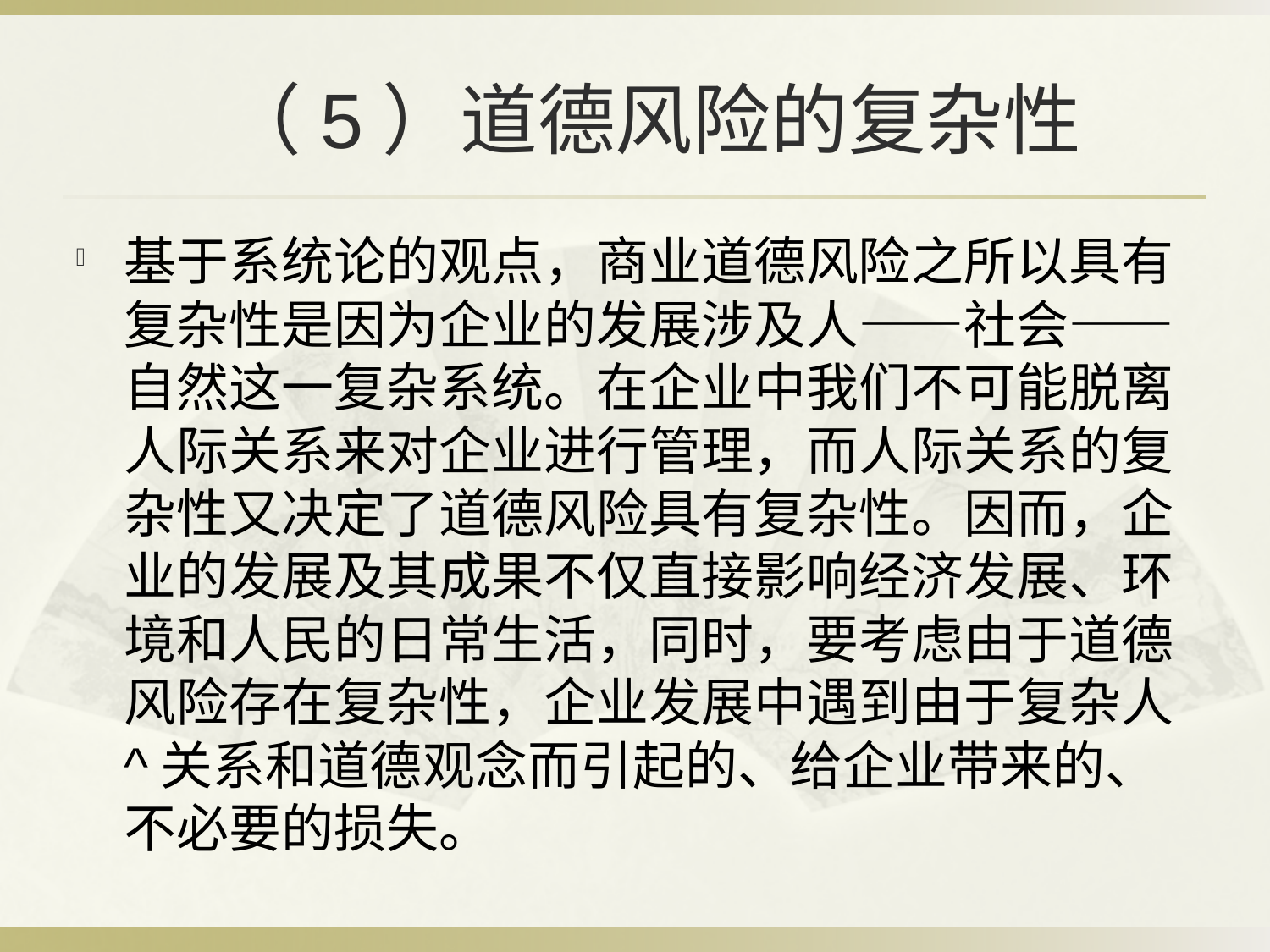

# （5）道德风险的复杂性
基于系统论的观点，商业道德风险之所以具有复杂性是因为企业的发展涉及人——社会——自然这一复杂系统。在企业中我们不可能脱离人际关系来对企业进行管理，而人际关系的复杂性又决定了道德风险具有复杂性。因而，企业的发展及其成果不仅直接影响经济发展、环境和人民的日常生活，同时，要考虑由于道德风险存在复杂性，企业发展中遇到由于复杂人^关系和道德观念而引起的、给企业带来的、不必要的损失。